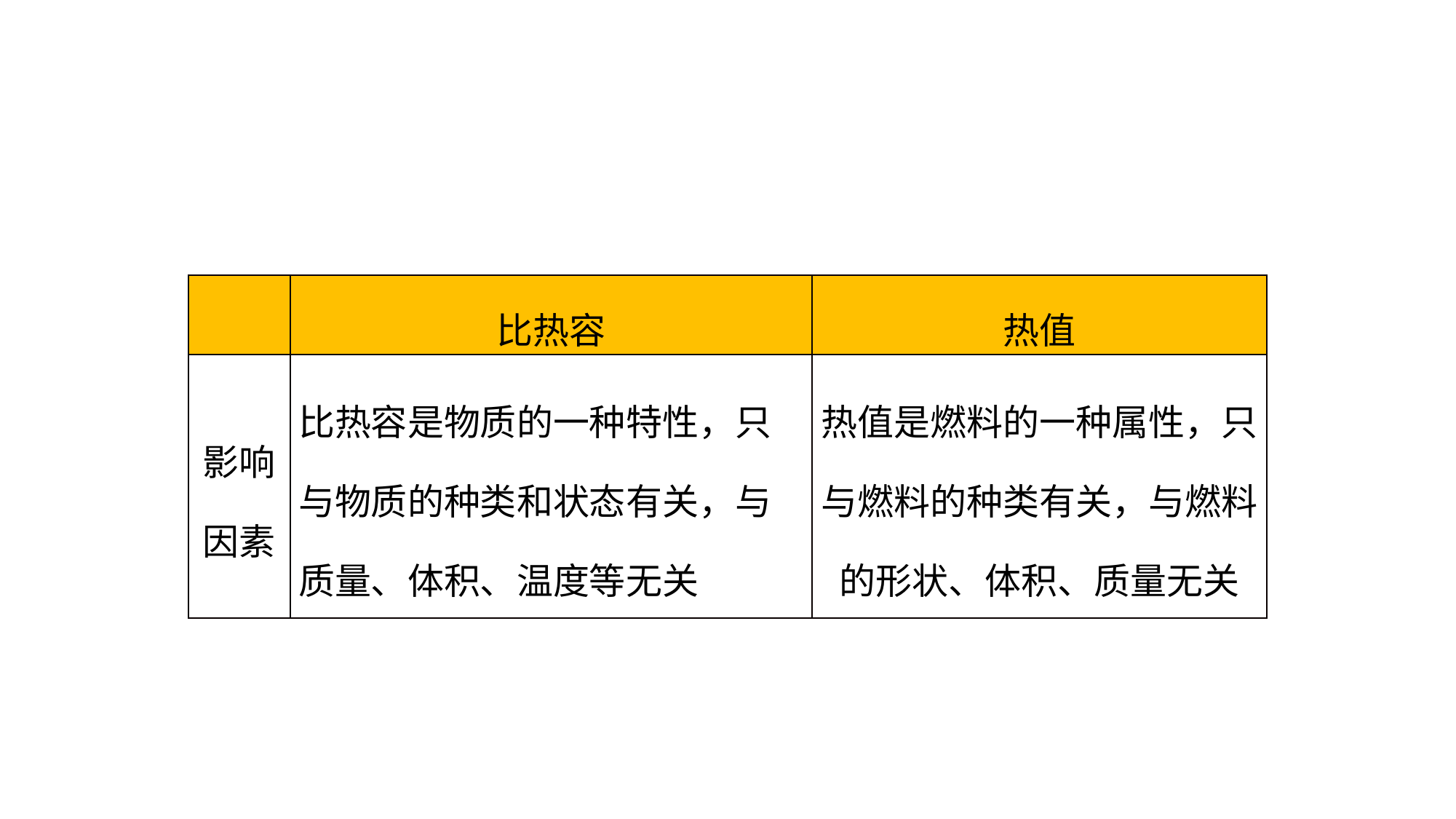

|  | 比热容 | 热值 |
| --- | --- | --- |
| 影响因素 | 比热容是物质的一种特性，只与物质的种类和状态有关，与质量、体积、温度等无关 | 热值是燃料的一种属性，只与燃料的种类有关，与燃料的形状、体积、质量无关 |